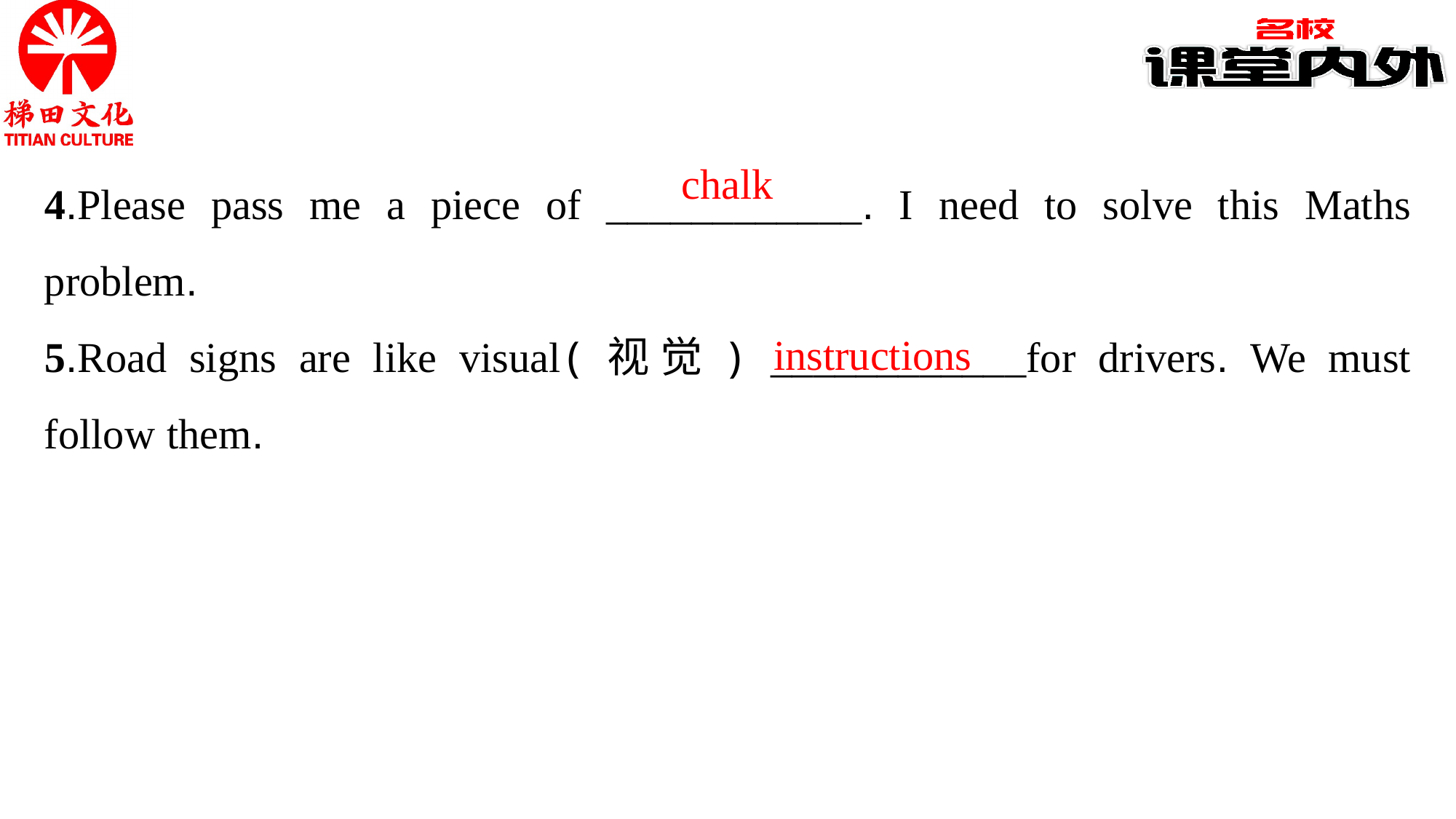

4.Please pass me a piece of ____________. I need to solve this Maths problem.
5.Road signs are like visual(视觉) ____________for drivers. We must follow them.
chalk
instructions